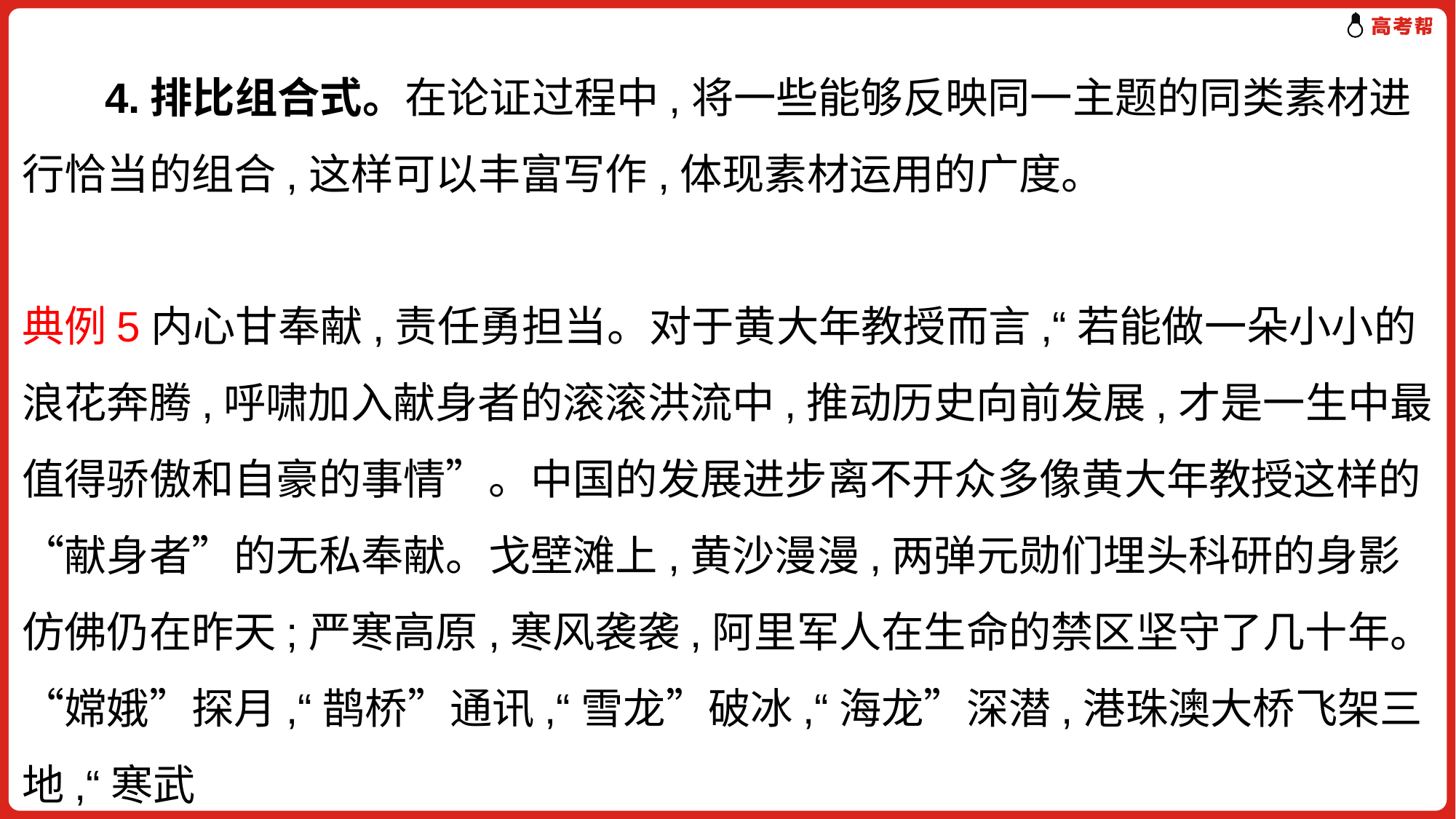

4.排比组合式。在论证过程中,将一些能够反映同一主题的同类素材进行恰当的组合,这样可以丰富写作,体现素材运用的广度。

典例5内心甘奉献,责任勇担当。对于黄大年教授而言,“若能做一朵小小的浪花奔腾,呼啸加入献身者的滚滚洪流中,推动历史向前发展,才是一生中最值得骄傲和自豪的事情”。中国的发展进步离不开众多像黄大年教授这样的“献身者”的无私奉献。戈壁滩上,黄沙漫漫,两弹元勋们埋头科研的身影仿佛仍在昨天;严寒高原,寒风袭袭,阿里军人在生命的禁区坚守了几十年。“嫦娥”探月,“鹊桥”通讯,“雪龙”破冰,“海龙”深潜,港珠澳大桥飞架三地,“寒武